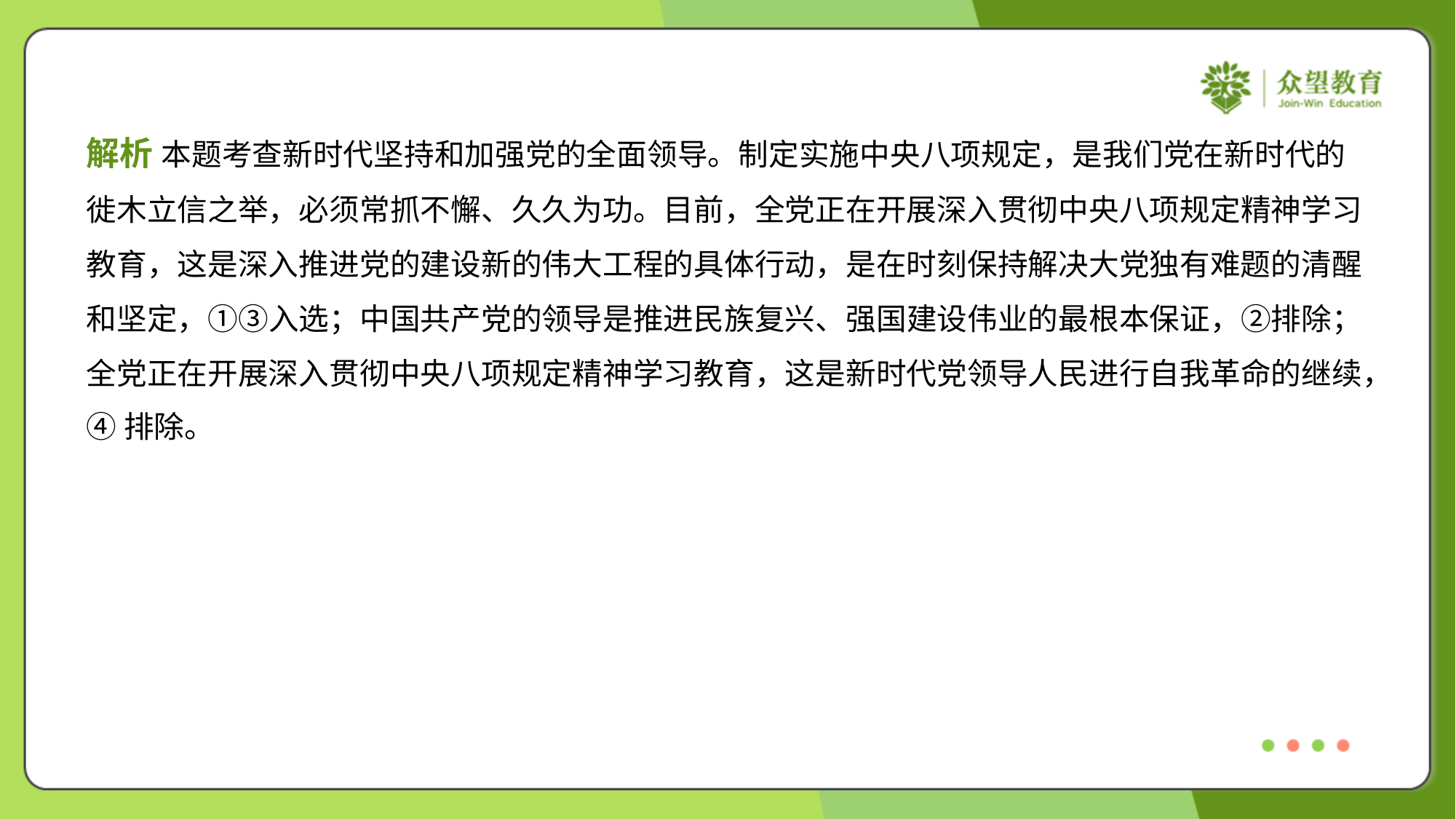

解析 本题考查新时代坚持和加强党的全面领导。制定实施中央八项规定，是我们党在新时代的
徙木立信之举，必须常抓不懈、久久为功。目前，全党正在开展深入贯彻中央八项规定精神学习
教育，这是深入推进党的建设新的伟大工程的具体行动，是在时刻保持解决大党独有难题的清醒
和坚定，①③入选；中国共产党的领导是推进民族复兴、强国建设伟业的最根本保证，②排除；
全党正在开展深入贯彻中央八项规定精神学习教育，这是新时代党领导人民进行自我革命的继续，
④排除。